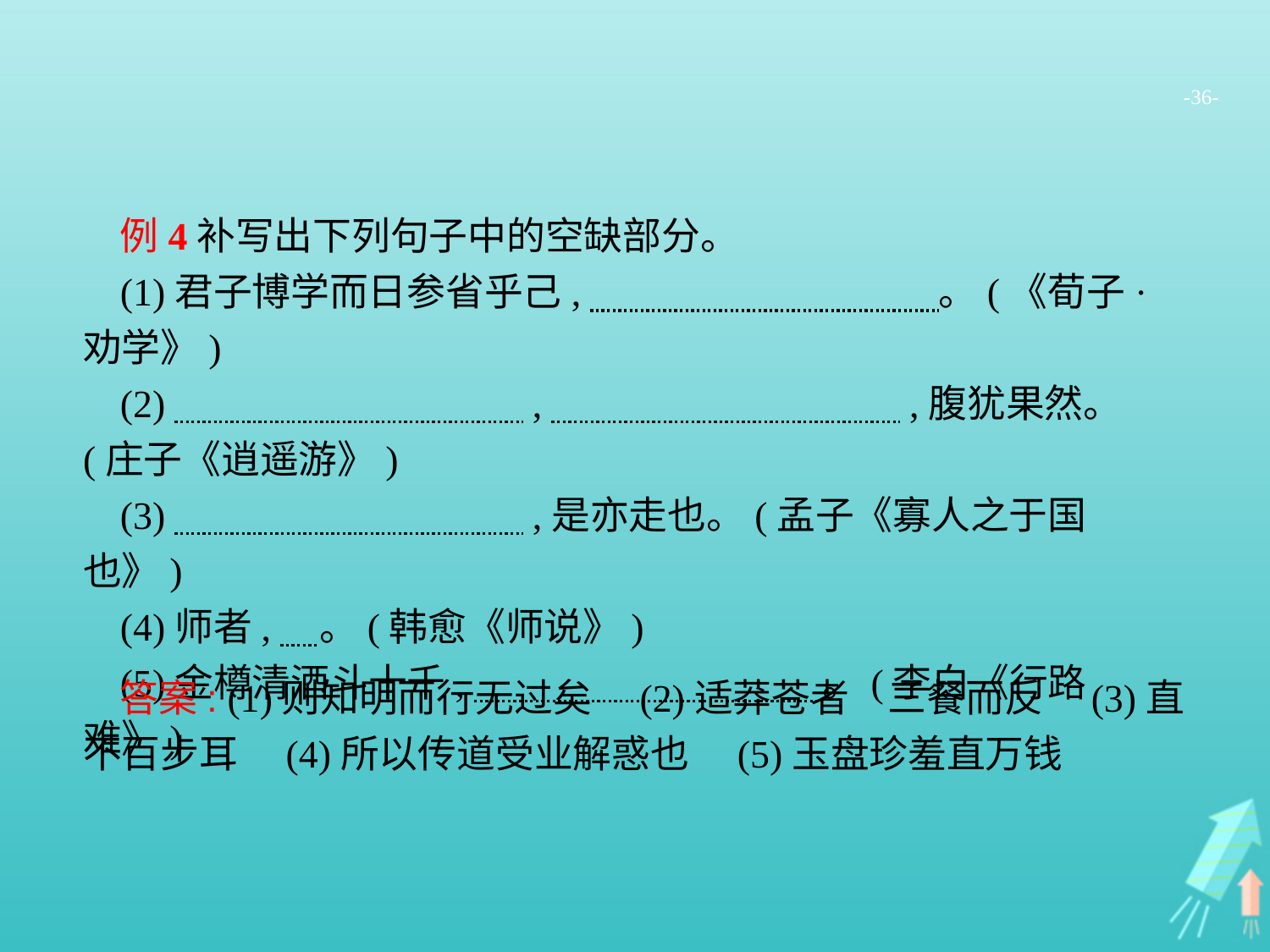

-36-
例4补写出下列句子中的空缺部分。
(1)君子博学而日参省乎己,　　　　　　　　　。(《荀子·劝学》)
(2)　　　　　　　　　,　　　　　　　　　,腹犹果然。(庄子《逍遥游》)
(3)　　　　　　　　　,是亦走也。(孟子《寡人之于国也》)
(4)师者,　。(韩愈《师说》)
(5)金樽清酒斗十千,　　　　　　　　　。(李白《行路难》)
答案: (1)则知明而行无过矣　(2)适莽苍者　三餐而反　(3)直不百步耳　(4)所以传道受业解惑也　(5)玉盘珍羞直万钱